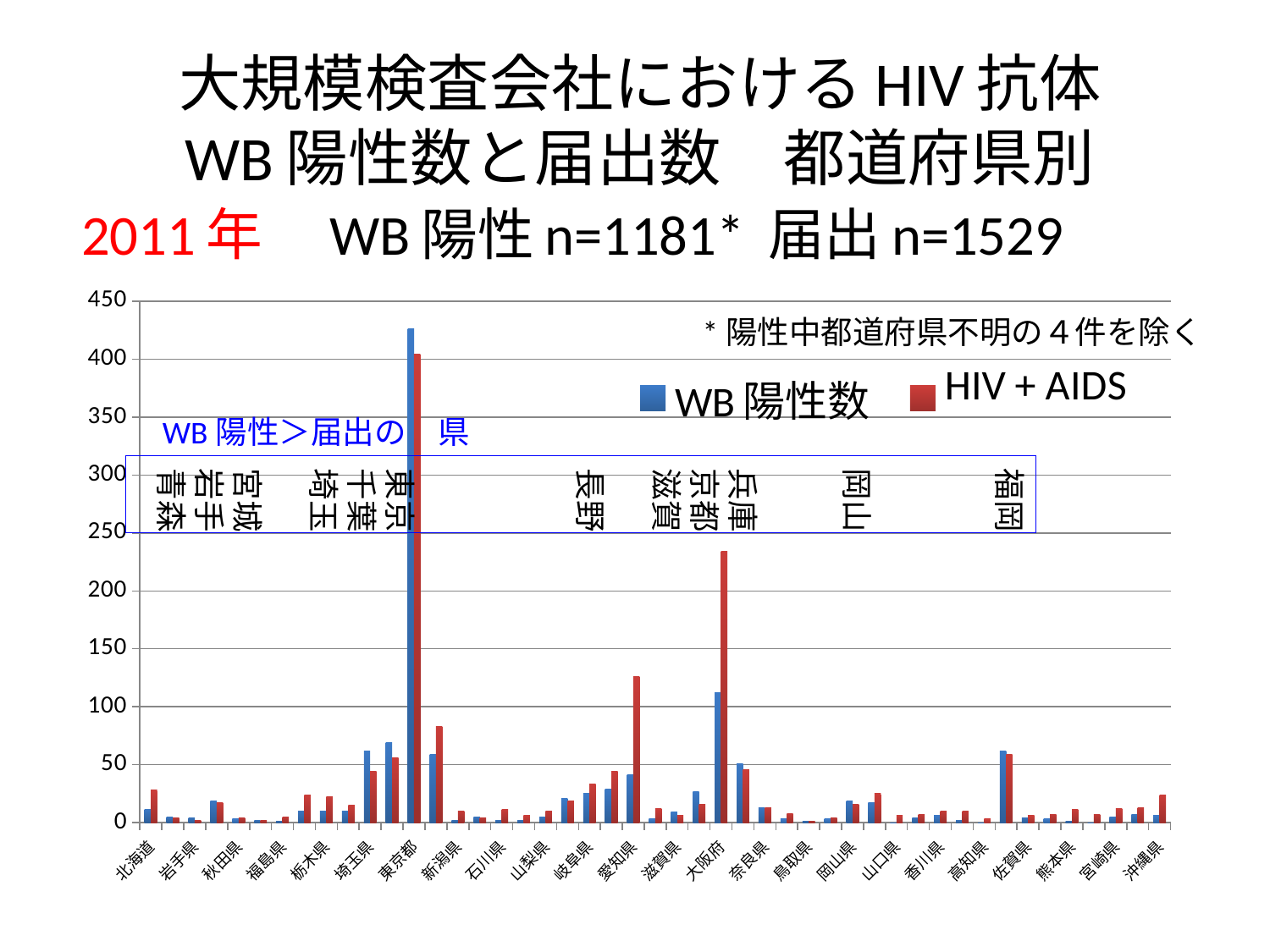

# 大規模検査会社におけるHIV抗体 WB陽性数と届出数　都道府県別 2011年　WB陽性n=1181* 届出n=1529

### Chart

| Category | WB陽性数 | HIV + AIDS |
|---|---|---|
| 北海道 | 11.0 | 28.0 |
| 青森県 | 5.0 | 4.0 |
| 岩手県 | 4.0 | 2.0 |
| 宮城県 | 19.0 | 17.0 |
| 秋田県 | 3.0 | 4.0 |
| 山形県 | 2.0 | 2.0 |
| 福島県 | 1.0 | 5.0 |
| 茨城県 | 10.0 | 24.0 |
| 栃木県 | 10.0 | 22.0 |
| 群馬県 | 10.0 | 15.0 |
| 埼玉県 | 62.0 | 44.0 |
| 千葉県 | 69.0 | 56.0 |
| 東京都 | 426.0 | 404.0 |
| 神奈川県 | 59.0 | 83.0 |
| 新潟県 | 2.0 | 10.0 |
| 富山県 | 5.0 | 4.0 |
| 石川県 | 2.0 | 11.0 |
| 福井県 | 2.0 | 6.0 |
| 山梨県 | 5.0 | 10.0 |
| 長野県 | 21.0 | 19.0 |
| 岐阜県 | 25.0 | 33.0 |
| 静岡県 | 29.0 | 44.0 |
| 愛知県 | 41.0 | 126.0 |
| 三重県 | 3.0 | 12.0 |
| 滋賀県 | 9.0 | 6.0 |
| 京都府 | 27.0 | 16.0 |
| 大阪府 | 112.0 | 234.0 |
| 兵庫県 | 51.0 | 46.0 |
| 奈良県 | 13.0 | 13.0 |
| 和歌山県 | 3.0 | 8.0 |
| 鳥取県 | 1.0 | 1.0 |
| 島根県 | 3.0 | 4.0 |
| 岡山県 | 19.0 | 16.0 |
| 広島県 | 17.0 | 25.0 |
| 山口県 | 0.0 | 6.0 |
| 徳島県 | 4.0 | 7.0 |
| 香川県 | 6.0 | 10.0 |
| 愛媛県 | 2.0 | 10.0 |
| 高知県 | 0.0 | 3.0 |
| 福岡県 | 62.0 | 59.0 |
| 佐賀県 | 4.0 | 6.0 |
| 長崎県 | 3.0 | 7.0 |
| 熊本県 | 1.0 | 11.0 |
| 大分県 | 0.0 | 7.0 |
| 宮崎県 | 5.0 | 12.0 |
| 鹿児島県 | 7.0 | 13.0 |
| 沖縄県 | 6.0 | 24.0 |
*陽性中都道府県不明の４件を除く
WB陽性＞届出の　県
福岡

岡山

兵庫
京都
滋賀

長野

東京
千葉
埼玉

宮城
岩手
青森